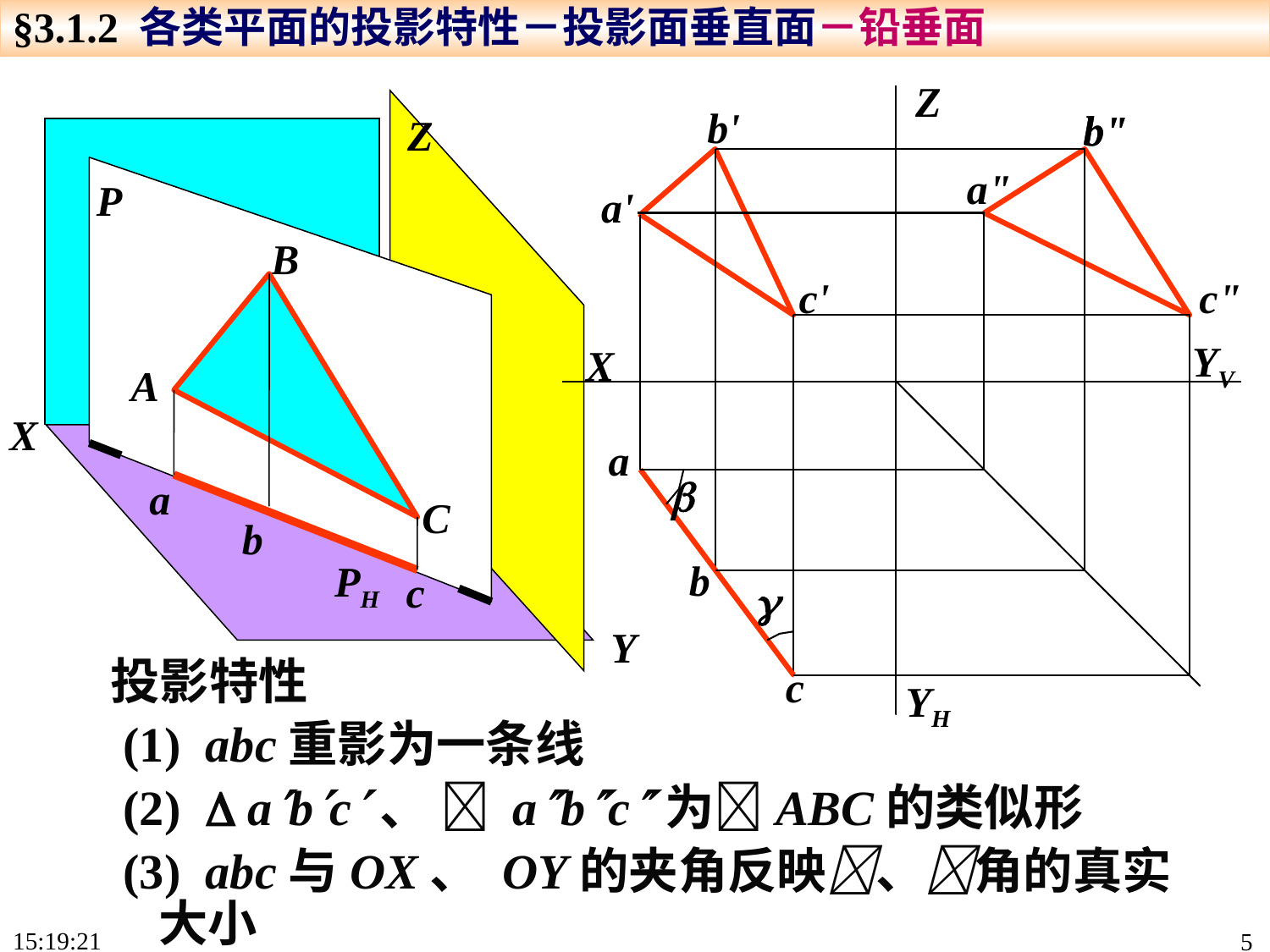

§3.1.2 各类平面的投影特性－投影面垂直面－铅垂面
Z

b'
b"
b"

a"
a'

c'
c"

a
β

γ

b

c

YV
X
YH
Z

X

Y

P

PH

B

A
C

a

b

c
投影特性
 (1)  abc重影为一条线
 (2)  Δ a′b′c′、 Δ a″b″c″为ΔABC的类似形
 (3)  abc与OX、 OY的夹角反映β、γ角的真实大小
15:19:21
5